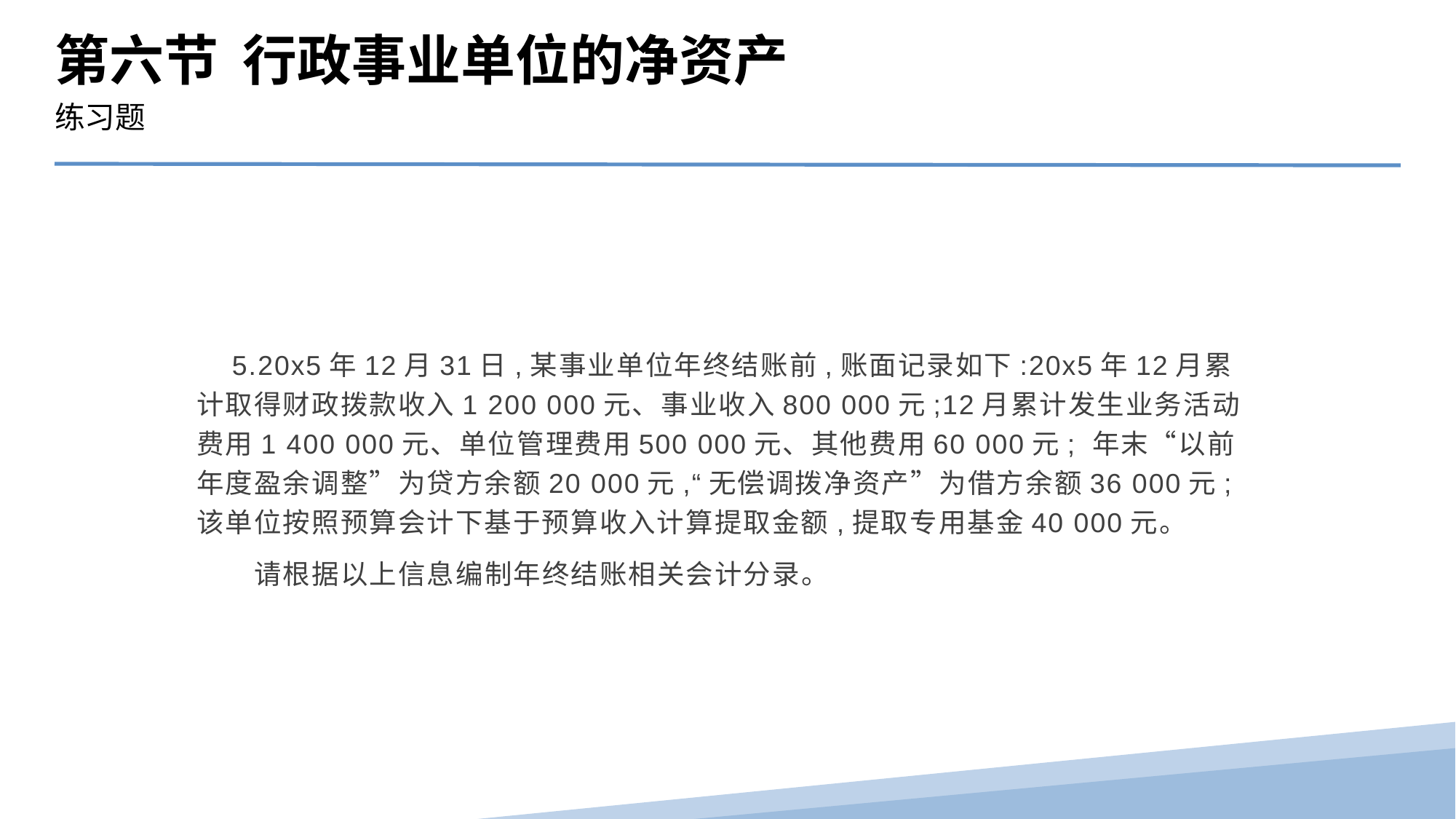

第六节  行政事业单位的净资产
练习题
　5.20x5年12月31日,某事业单位年终结账前,账面记录如下:20x5年12月累计取得财政拨款收入1 200 000元、事业收入800 000元;12月累计发生业务活动费用1 400 000元、单位管理费用500 000元、其他费用60 000元; 年末“以前年度盈余调整”为贷方余额20 000元,“无偿调拨净资产”为借方余额36 000元;该单位按照预算会计下基于预算收入计算提取金额,提取专用基金40 000元。
　　请根据以上信息编制年终结账相关会计分录。